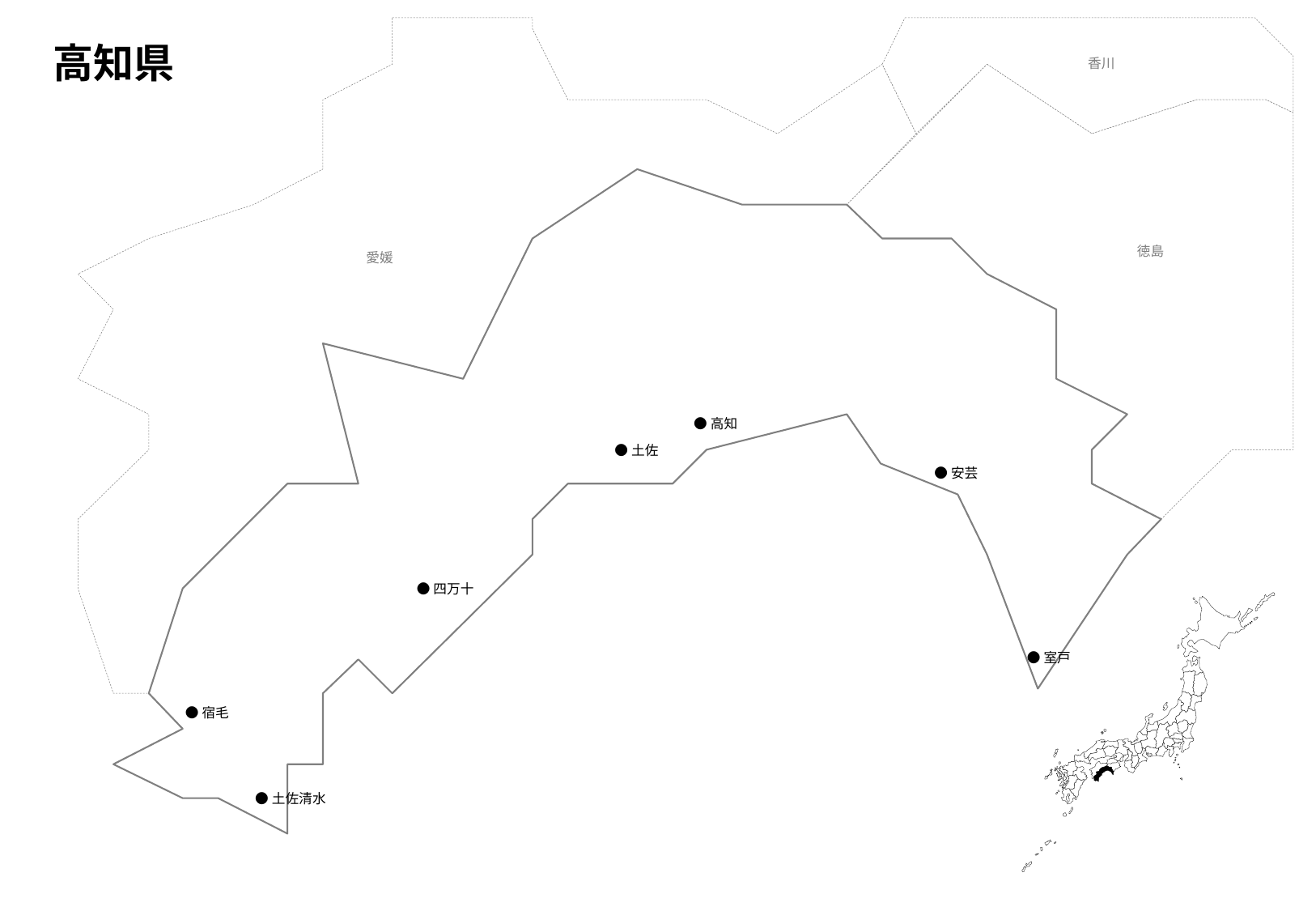

高知県
香川

徳島
愛媛
●高知
●土佐
●安芸
●四万十

●室戸
●宿毛
●土佐清水